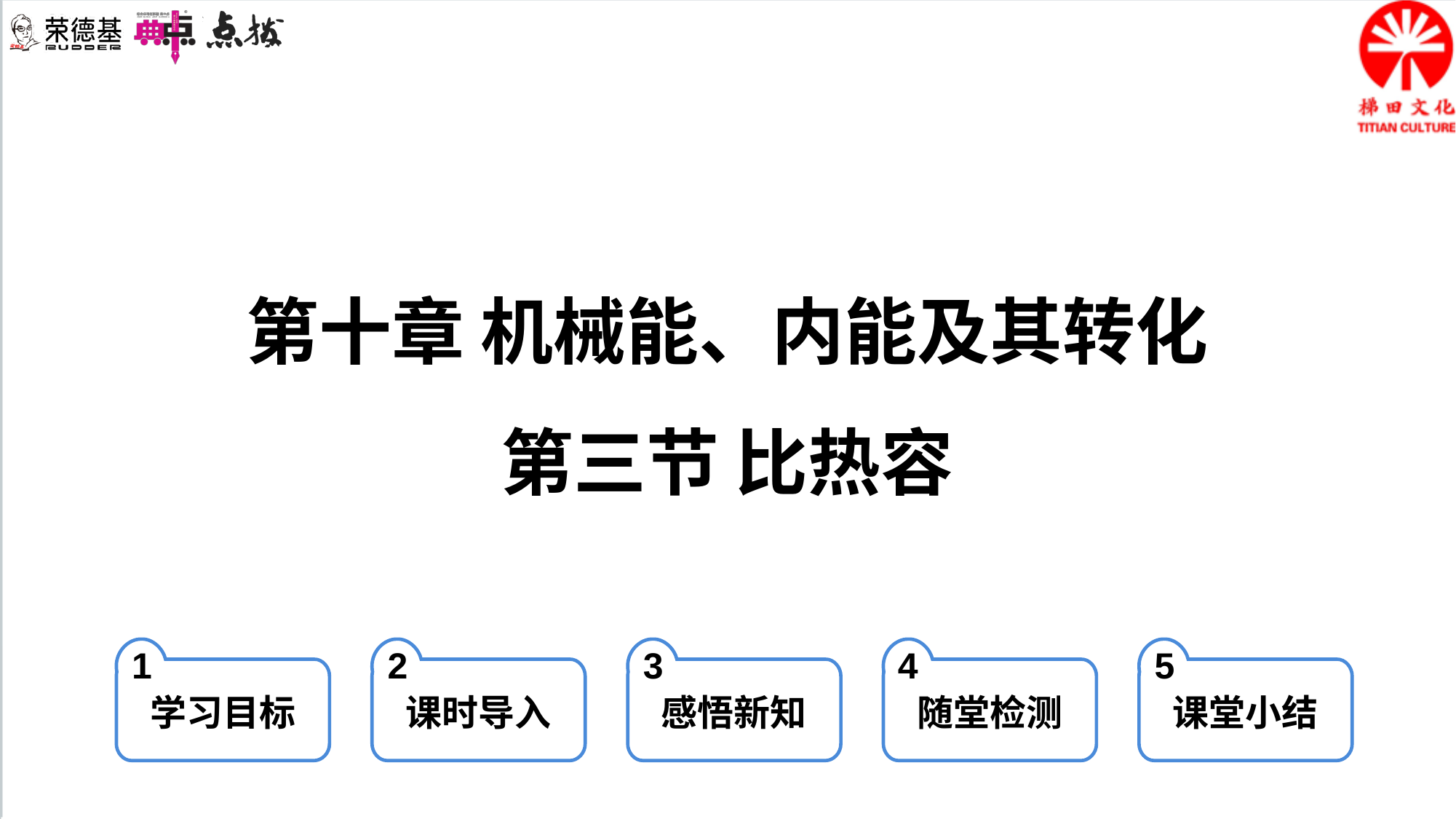

第十章 机械能、内能及其转化
第三节 比热容
1

学习目标
2

课时导入
3

感悟新知
4

随堂检测
5

课堂小结